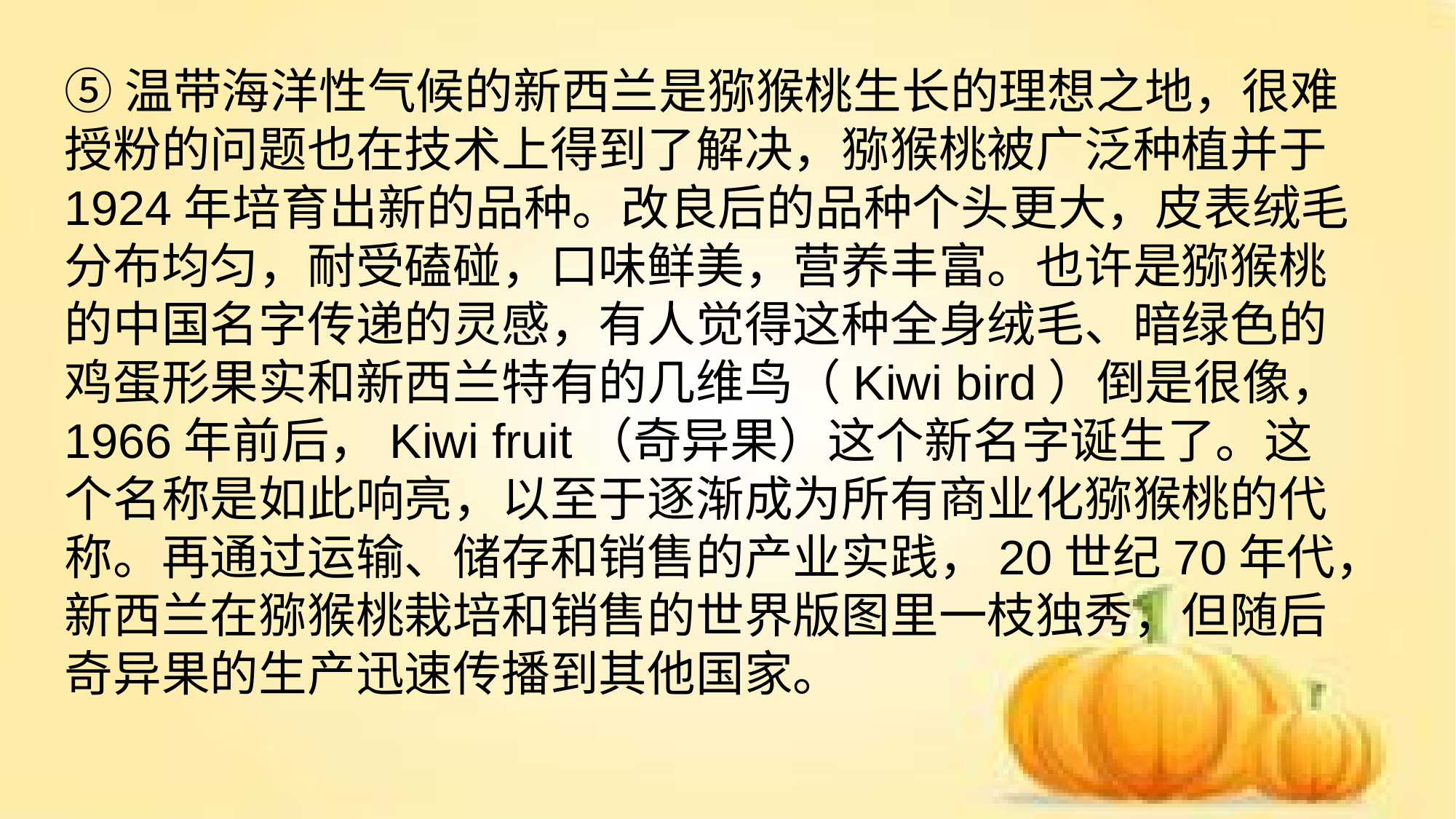

⑤温带海洋性气候的新西兰是猕猴桃生长的理想之地，很难授粉的问题也在技术上得到了解决，猕猴桃被广泛种植并于1924年培育出新的品种。改良后的品种个头更大，皮表绒毛分布均匀，耐受磕碰，口味鲜美，营养丰富。也许是猕猴桃的中国名字传递的灵感，有人觉得这种全身绒毛、暗绿色的鸡蛋形果实和新西兰特有的几维鸟（Kiwi bird）倒是很像，1966年前后，Kiwi fruit（奇异果）这个新名字诞生了。这个名称是如此响亮，以至于逐渐成为所有商业化猕猴桃的代称。再通过运输、储存和销售的产业实践，20世纪70年代，新西兰在猕猴桃栽培和销售的世界版图里一枝独秀，但随后奇异果的生产迅速传播到其他国家。